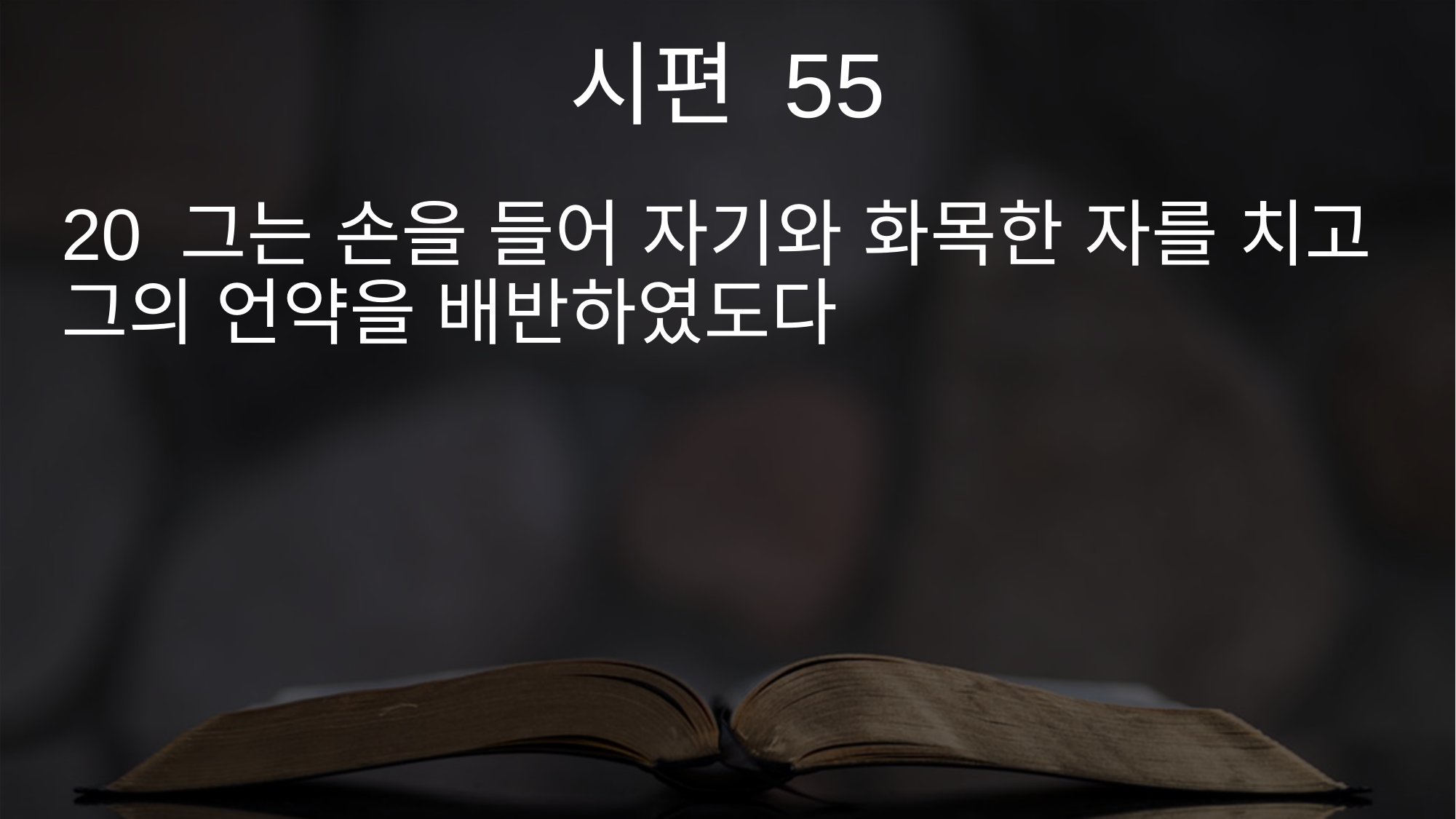

시편 55
20 그는 손을 들어 자기와 화목한 자를 치고 그의 언약을 배반하였도다